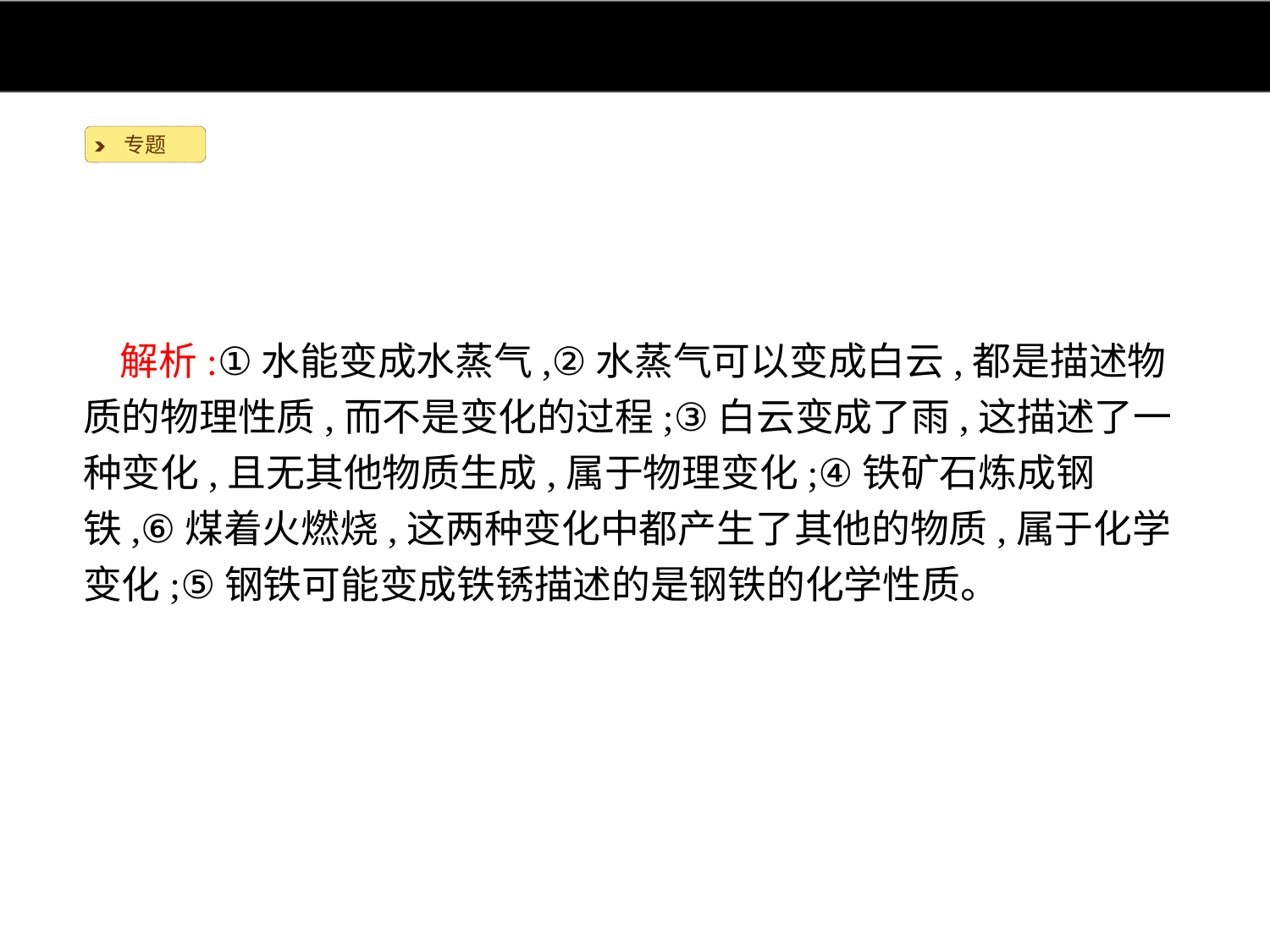

专题

解析:①水能变成水蒸气,②水蒸气可以变成白云,都是描述物质的物理性质,而不是变化的过程;③白云变成了雨,这描述了一种变化,且无其他物质生成,属于物理变化;④铁矿石炼成钢铁,⑥煤着火燃烧,这两种变化中都产生了其他的物质,属于化学变化;⑤钢铁可能变成铁锈描述的是钢铁的化学性质。
答案:①②　⑤　③　④⑥